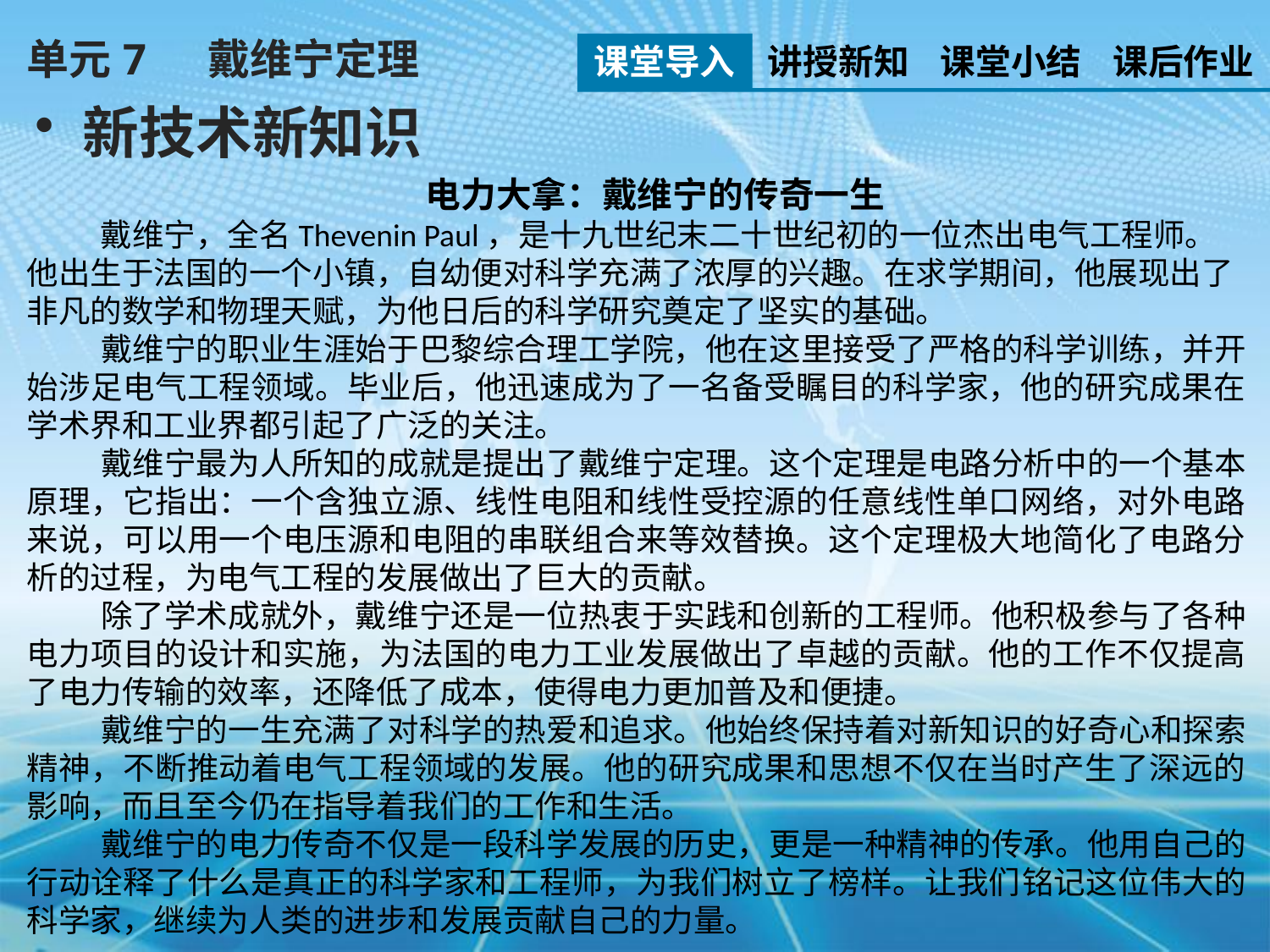

单元7  戴维宁定理
课堂导入
讲授新知
课堂小结
课后作业
新技术新知识
电力大拿：戴维宁的传奇一生
    戴维宁，全名Thevenin Paul，是十九世纪末二十世纪初的一位杰出电气工程师。他出生于法国的一个小镇，自幼便对科学充满了浓厚的兴趣。在求学期间，他展现出了非凡的数学和物理天赋，为他日后的科学研究奠定了坚实的基础。
    戴维宁的职业生涯始于巴黎综合理工学院，他在这里接受了严格的科学训练，并开始涉足电气工程领域。毕业后，他迅速成为了一名备受瞩目的科学家，他的研究成果在学术界和工业界都引起了广泛的关注。
    戴维宁最为人所知的成就是提出了戴维宁定理。这个定理是电路分析中的一个基本原理，它指出：一个含独立源、线性电阻和线性受控源的任意线性单口网络，对外电路来说，可以用一个电压源和电阻的串联组合来等效替换。这个定理极大地简化了电路分析的过程，为电气工程的发展做出了巨大的贡献。
    除了学术成就外，戴维宁还是一位热衷于实践和创新的工程师。他积极参与了各种电力项目的设计和实施，为法国的电力工业发展做出了卓越的贡献。他的工作不仅提高了电力传输的效率，还降低了成本，使得电力更加普及和便捷。
    戴维宁的一生充满了对科学的热爱和追求。他始终保持着对新知识的好奇心和探索精神，不断推动着电气工程领域的发展。他的研究成果和思想不仅在当时产生了深远的影响，而且至今仍在指导着我们的工作和生活。
    戴维宁的电力传奇不仅是一段科学发展的历史，更是一种精神的传承。他用自己的行动诠释了什么是真正的科学家和工程师，为我们树立了榜样。让我们铭记这位伟大的科学家，继续为人类的进步和发展贡献自己的力量。